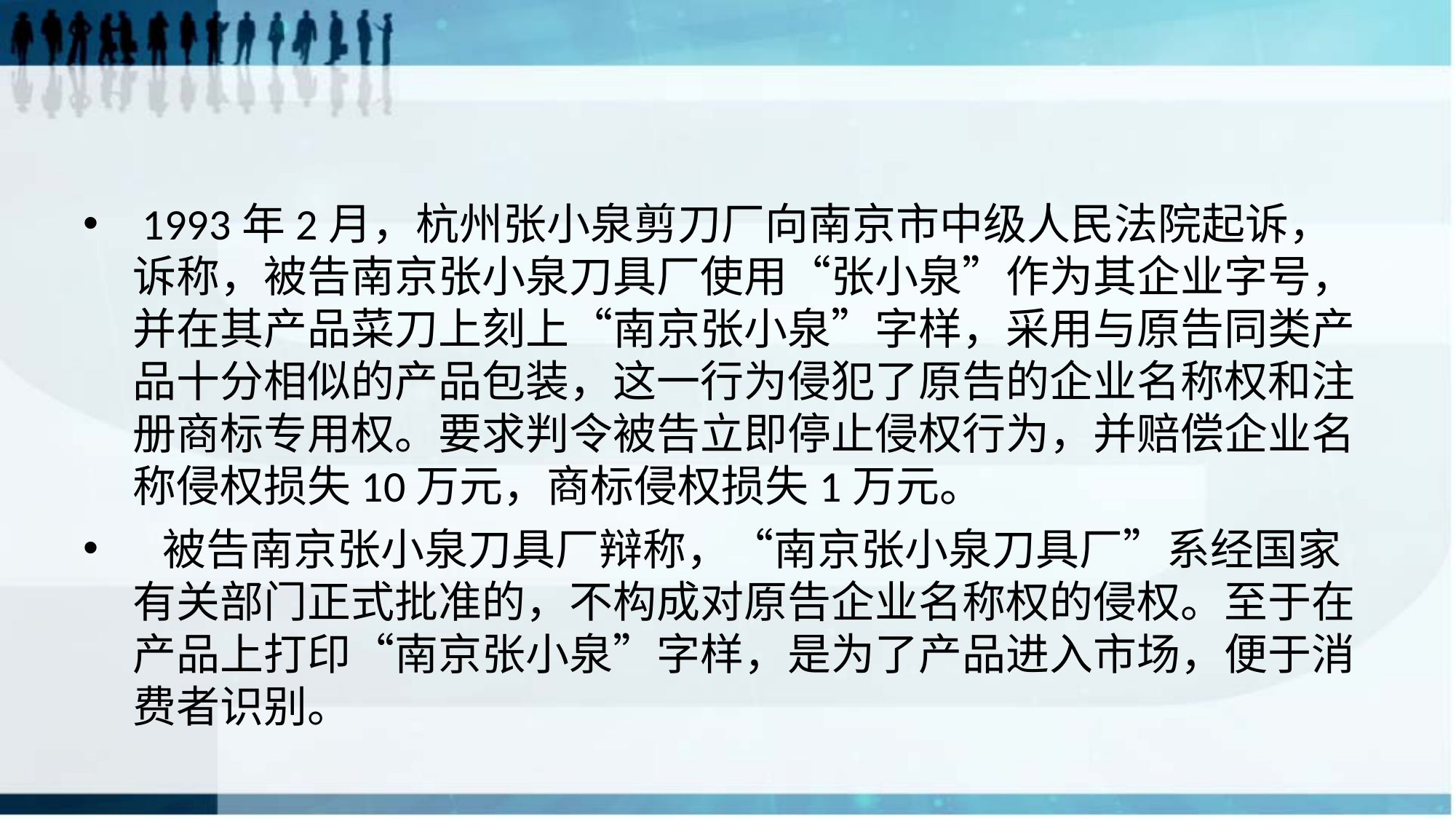

#
 1993年2月，杭州张小泉剪刀厂向南京市中级人民法院起诉，诉称，被告南京张小泉刀具厂使用“张小泉”作为其企业字号，并在其产品菜刀上刻上“南京张小泉”字样，采用与原告同类产品十分相似的产品包装，这一行为侵犯了原告的企业名称权和注册商标专用权。要求判令被告立即停止侵权行为，并赔偿企业名称侵权损失10万元，商标侵权损失1万元。
  被告南京张小泉刀具厂辩称，“南京张小泉刀具厂”系经国家有关部门正式批准的，不构成对原告企业名称权的侵权。至于在产品上打印“南京张小泉”字样，是为了产品进入市场，便于消费者识别。